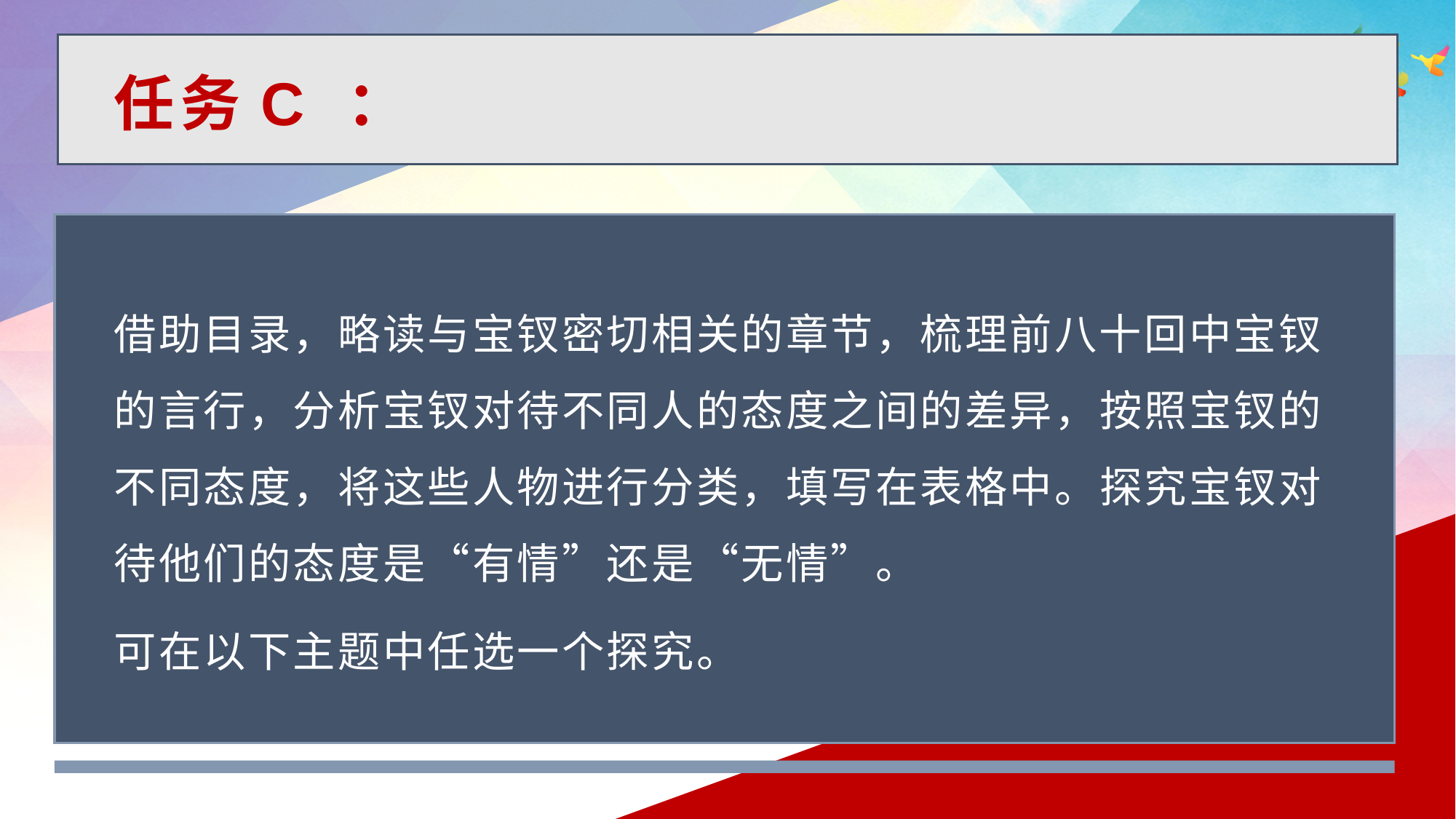

任务C ：

借助目录，略读与宝钗密切相关的章节，梳理前八十回中宝钗的言行，分析宝钗对待不同人的态度之间的差异，按照宝钗的不同态度，将这些人物进行分类，填写在表格中。探究宝钗对待他们的态度是“有情”还是“无情”。
可在以下主题中任选一个探究。